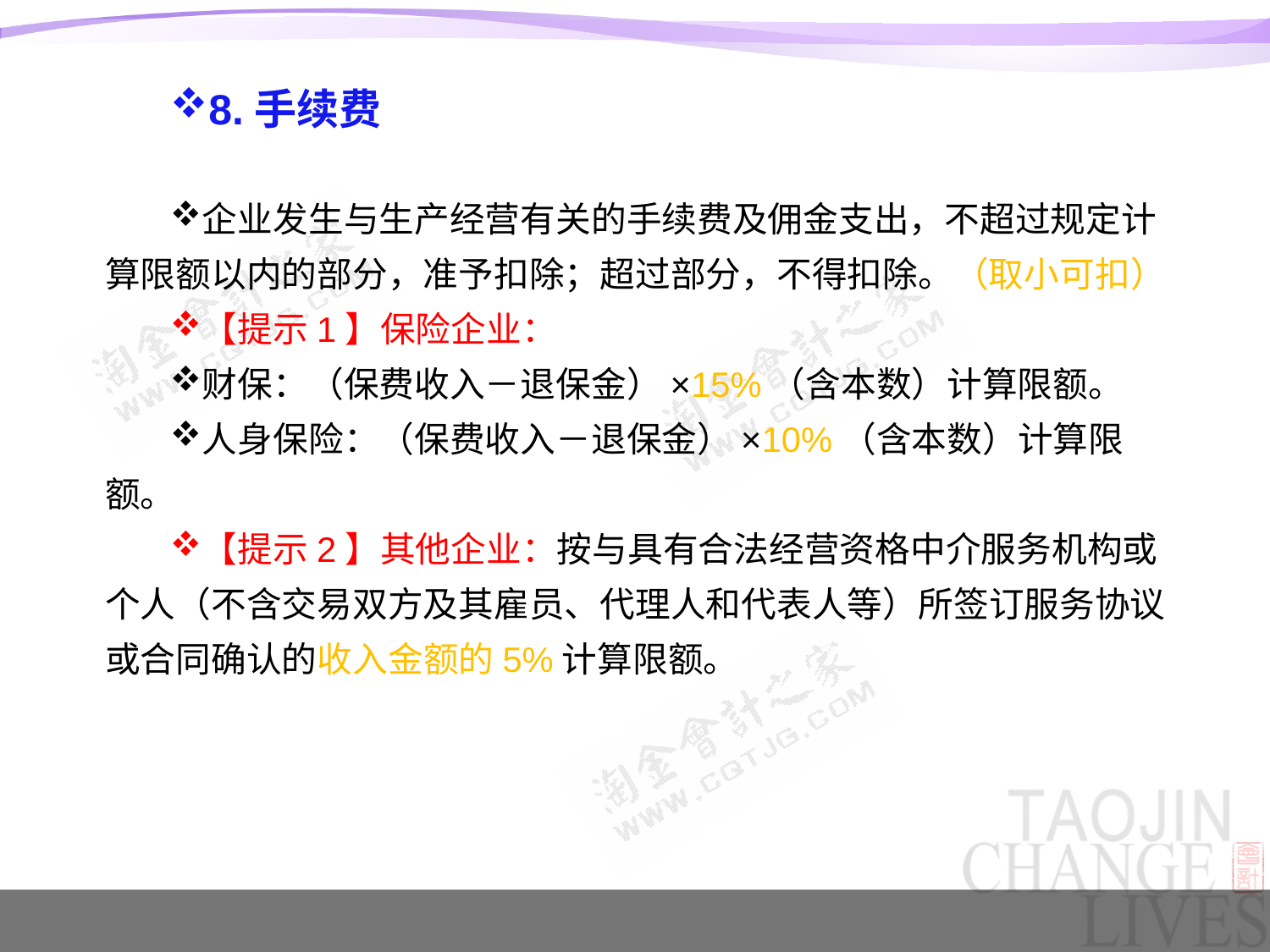

8.手续费

企业发生与生产经营有关的手续费及佣金支出，不超过规定计算限额以内的部分，准予扣除；超过部分，不得扣除。（取小可扣）
【提示1】保险企业：
财保：（保费收入－退保金）×15%（含本数）计算限额。
人身保险：（保费收入－退保金）×10%（含本数）计算限额。
【提示2】其他企业：按与具有合法经营资格中介服务机构或个人（不含交易双方及其雇员、代理人和代表人等）所签订服务协议或合同确认的收入金额的5%计算限额。